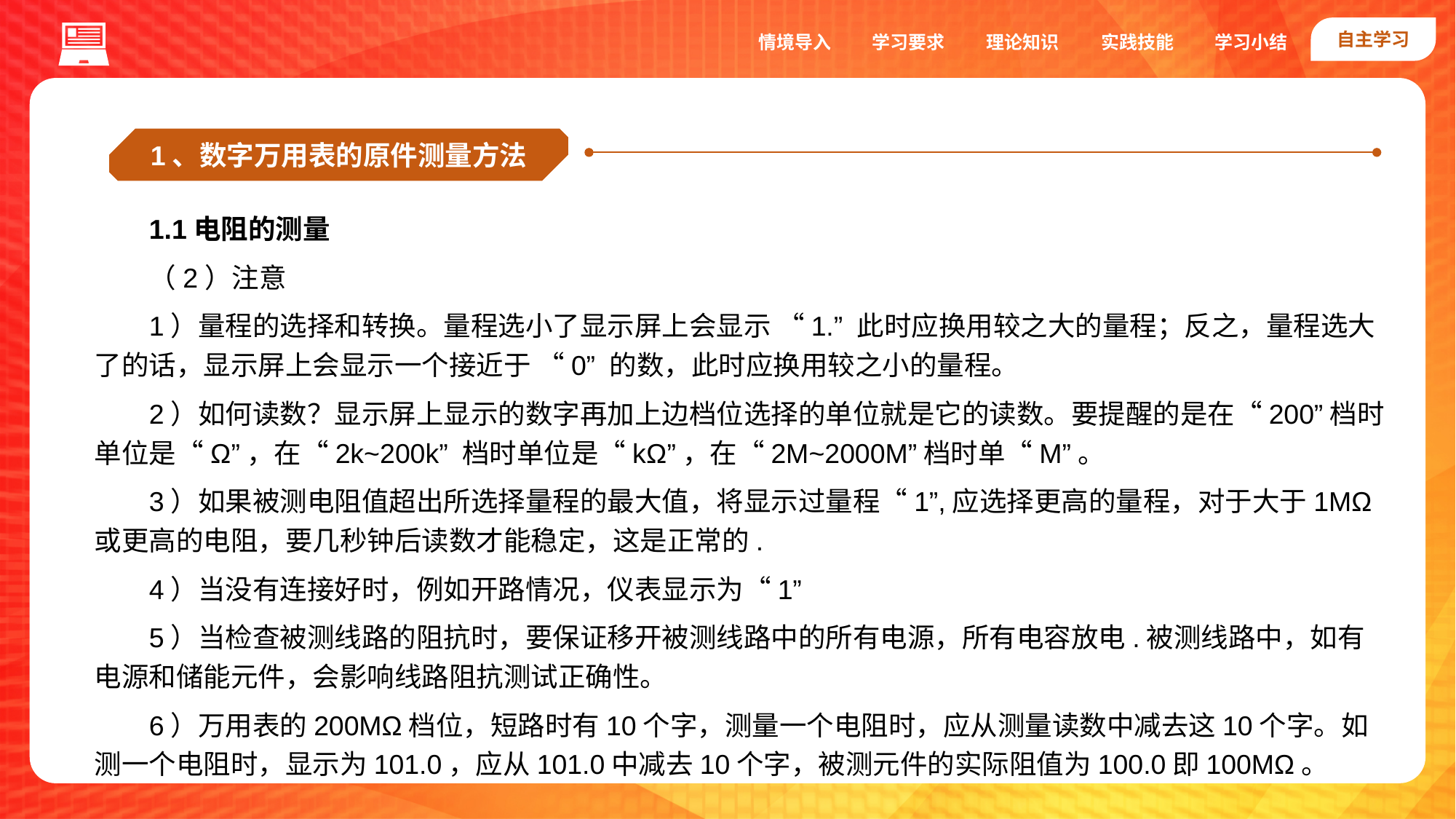

自主学习
实践技能
情境导入
学习要求
理论知识
学习小结

1、数字万用表的原件测量方法
1.1电阻的测量
（2）注意
1）量程的选择和转换。量程选小了显示屏上会显示 “1.” 此时应换用较之大的量程；反之，量程选大了的话，显示屏上会显示一个接近于 “0” 的数，此时应换用较之小的量程。
2）如何读数？显示屏上显示的数字再加上边档位选择的单位就是它的读数。要提醒的是在“200”档时单位是“Ω”，在“2k~200k” 档时单位是“kΩ”，在“2M~2000M”档时单“M”。
3）如果被测电阻值超出所选择量程的最大值，将显示过量程“1”,应选择更高的量程，对于大于1MΩ或更高的电阻，要几秒钟后读数才能稳定，这是正常的.
4）当没有连接好时，例如开路情况，仪表显示为“1”
5）当检查被测线路的阻抗时，要保证移开被测线路中的所有电源，所有电容放电.被测线路中，如有电源和储能元件，会影响线路阻抗测试正确性。
6）万用表的200MΩ档位，短路时有10个字，测量一个电阻时，应从测量读数中减去这10个字。如测一个电阻时，显示为101.0，应从101.0中减去10个字，被测元件的实际阻值为100.0即100MΩ。